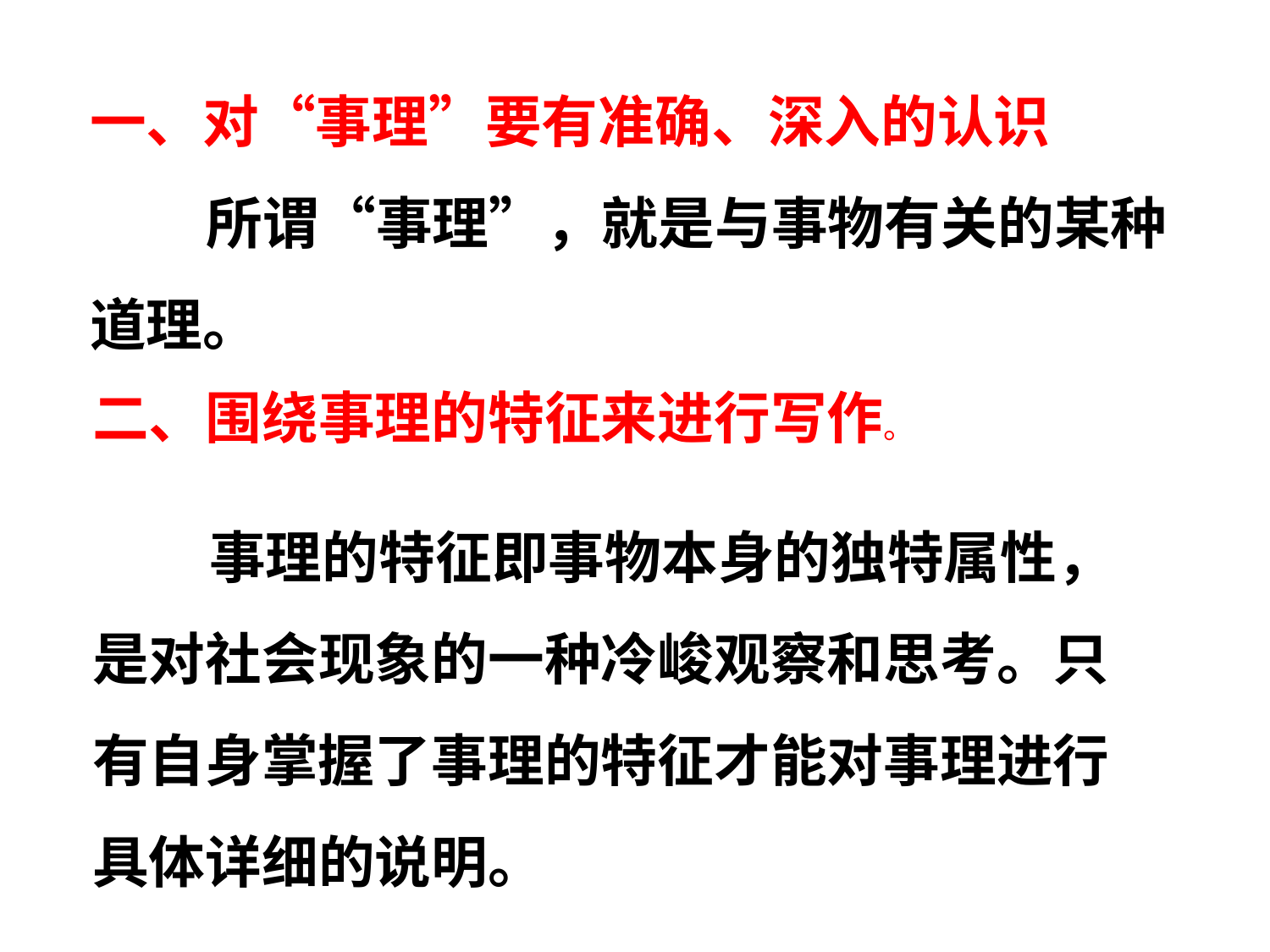

一、对“事理”要有准确、深入的认识
        所谓“事理”，就是与事物有关的某种道理。
二、围绕事理的特征来进行写作。

        事理的特征即事物本身的独特属性，是对社会现象的一种冷峻观察和思考。只有自身掌握了事理的特征才能对事理进行具体详细的说明。